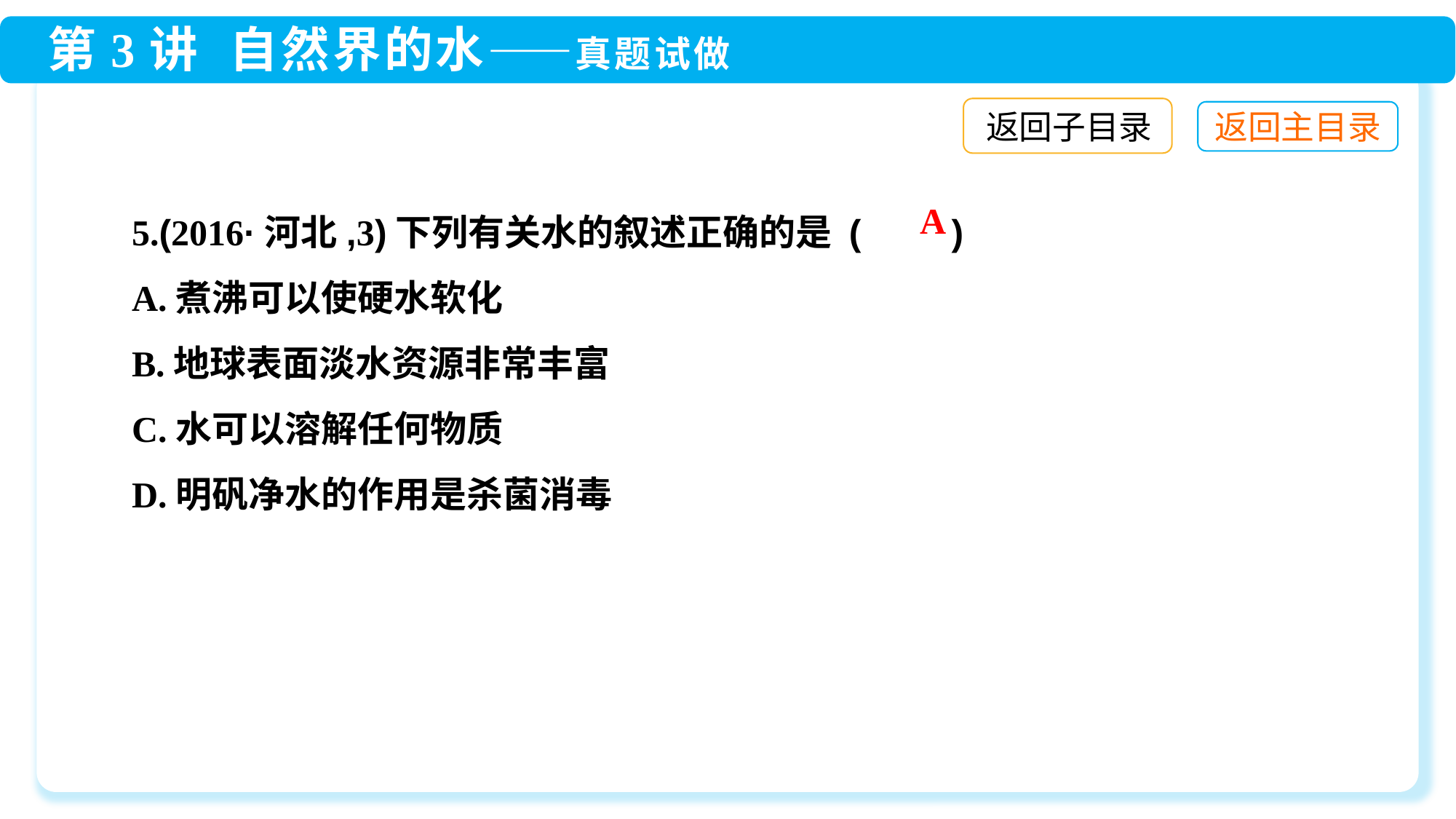

返回子目录

5.(2016·河北,3)下列有关水的叙述正确的是 (　　)
A.煮沸可以使硬水软化
B.地球表面淡水资源非常丰富
C.水可以溶解任何物质
D.明矾净水的作用是杀菌消毒
A